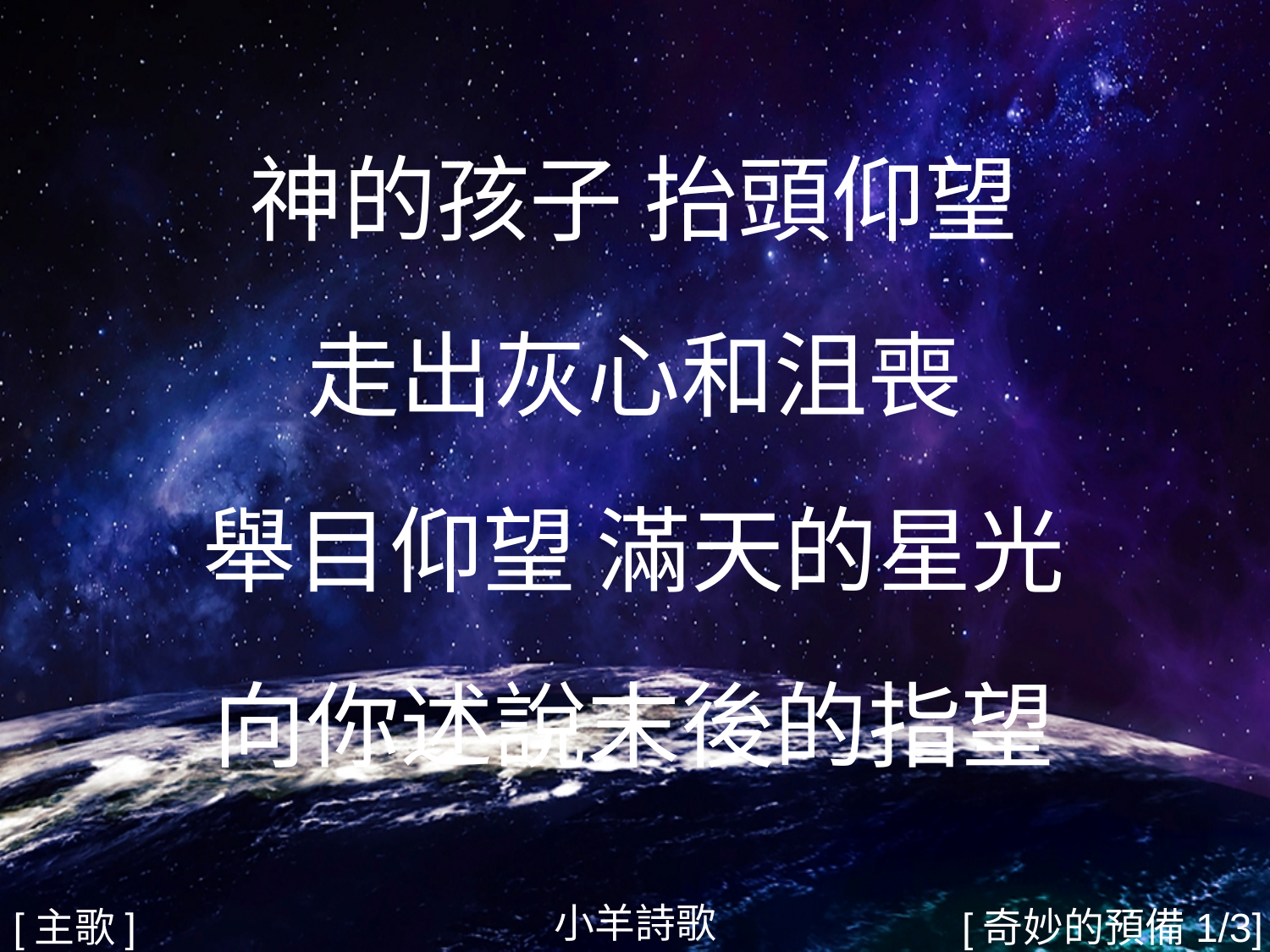

神的孩子 抬頭仰望

走出灰心和沮喪

舉目仰望 滿天的星光

向你述說末後的指望

#

小羊詩歌
[主歌]
[奇妙的預備1/3]